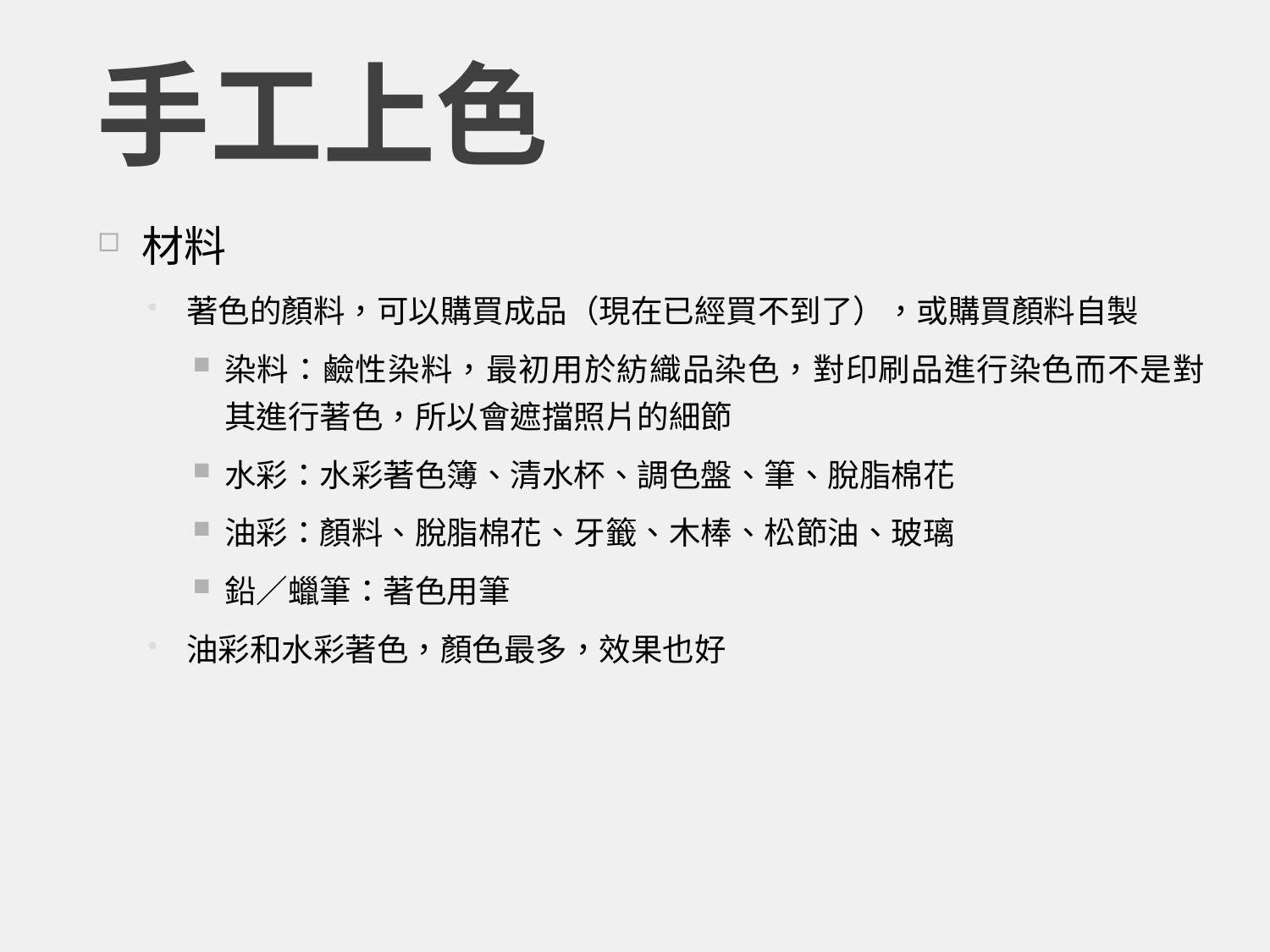

# 手工上色
材料
著色的顏料，可以購買成品（現在已經買不到了），或購買顏料自製
染料：鹼性染料，最初用於紡織品染色，對印刷品進行染色而不是對其進行著色，所以會遮擋照片的細節
水彩：水彩著色簿、清水杯、調色盤、筆、脫脂棉花
油彩：顏料、脫脂棉花、牙籤、木棒、松節油、玻璃
鉛／蠟筆：著色用筆
油彩和水彩著色，顏色最多，效果也好